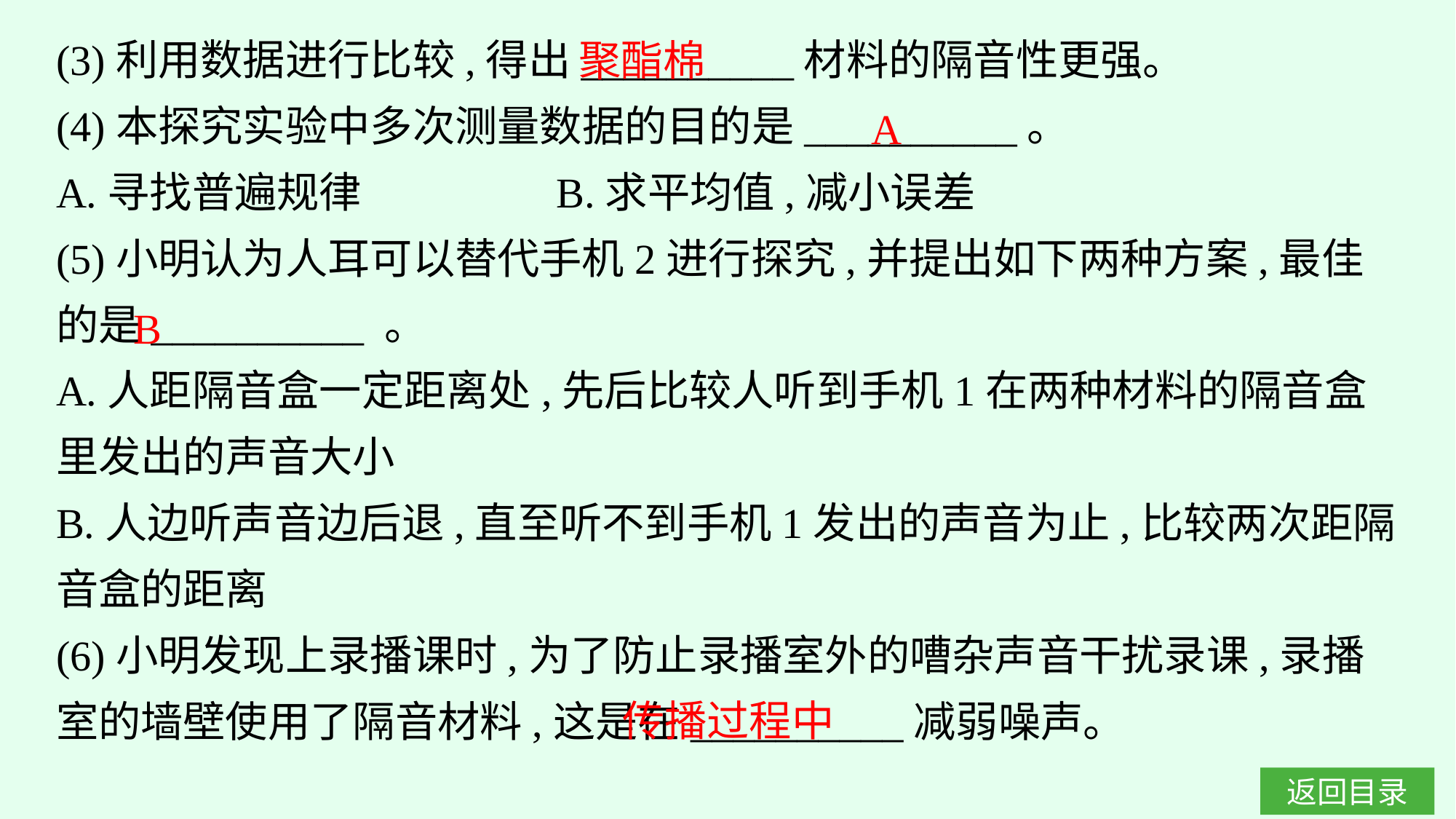

(3)利用数据进行比较,得出__________材料的隔音性更强。
(4)本探究实验中多次测量数据的目的是__________。
A.寻找普遍规律		B.求平均值,减小误差
(5)小明认为人耳可以替代手机2进行探究,并提出如下两种方案,最佳的是__________ 。
A.人距隔音盒一定距离处,先后比较人听到手机1在两种材料的隔音盒里发出的声音大小
B.人边听声音边后退,直至听不到手机1发出的声音为止,比较两次距隔音盒的距离
(6)小明发现上录播课时,为了防止录播室外的嘈杂声音干扰录课,录播室的墙壁使用了隔音材料,这是在__________减弱噪声。
聚酯棉
A
B
传播过程中